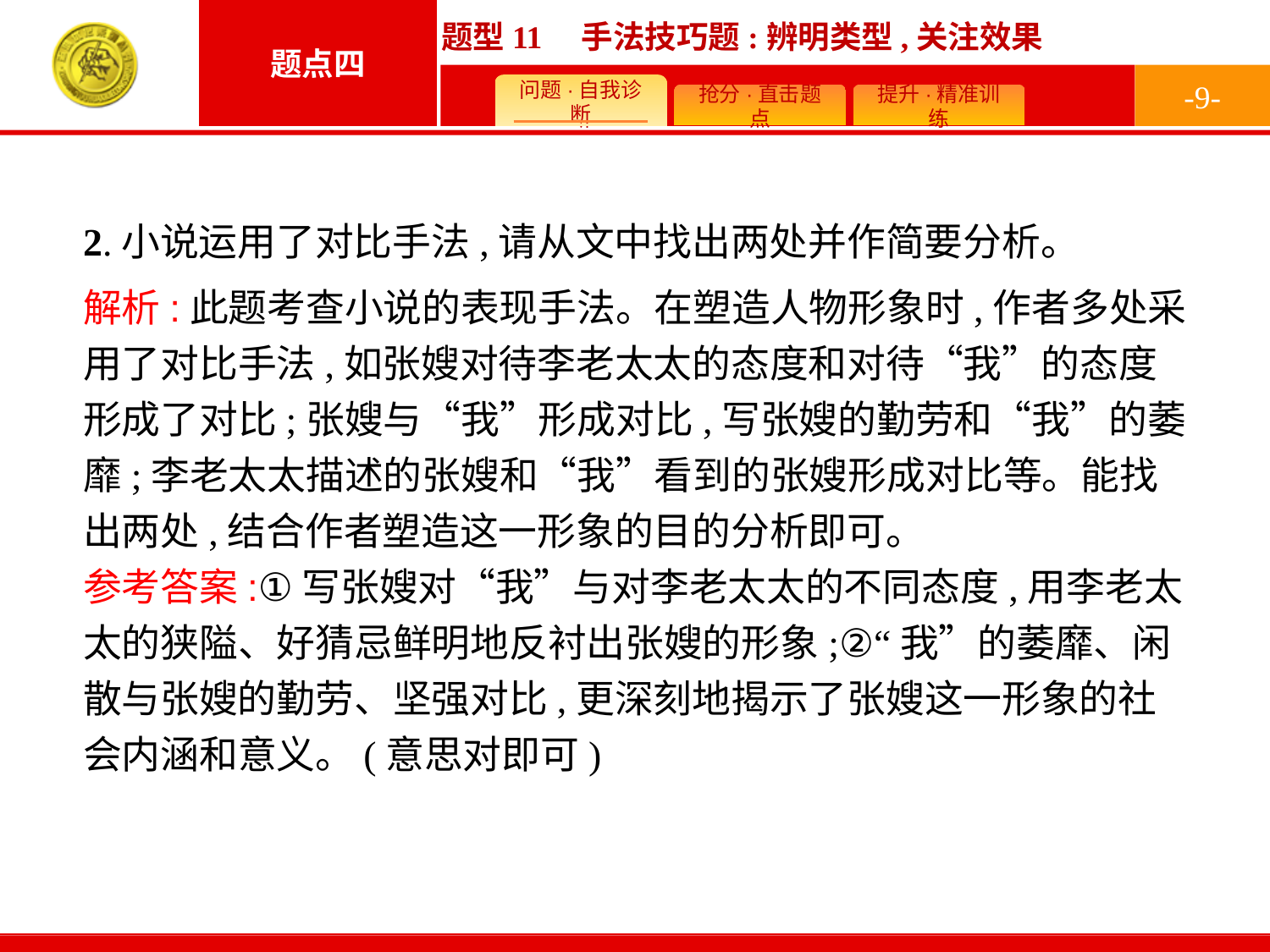

-9-
2.小说运用了对比手法,请从文中找出两处并作简要分析。
解析:此题考查小说的表现手法。在塑造人物形象时,作者多处采用了对比手法,如张嫂对待李老太太的态度和对待“我”的态度形成了对比;张嫂与“我”形成对比,写张嫂的勤劳和“我”的萎靡;李老太太描述的张嫂和“我”看到的张嫂形成对比等。能找出两处,结合作者塑造这一形象的目的分析即可。
参考答案:①写张嫂对“我”与对李老太太的不同态度,用李老太太的狭隘、好猜忌鲜明地反衬出张嫂的形象;②“我”的萎靡、闲散与张嫂的勤劳、坚强对比,更深刻地揭示了张嫂这一形象的社会内涵和意义。(意思对即可)